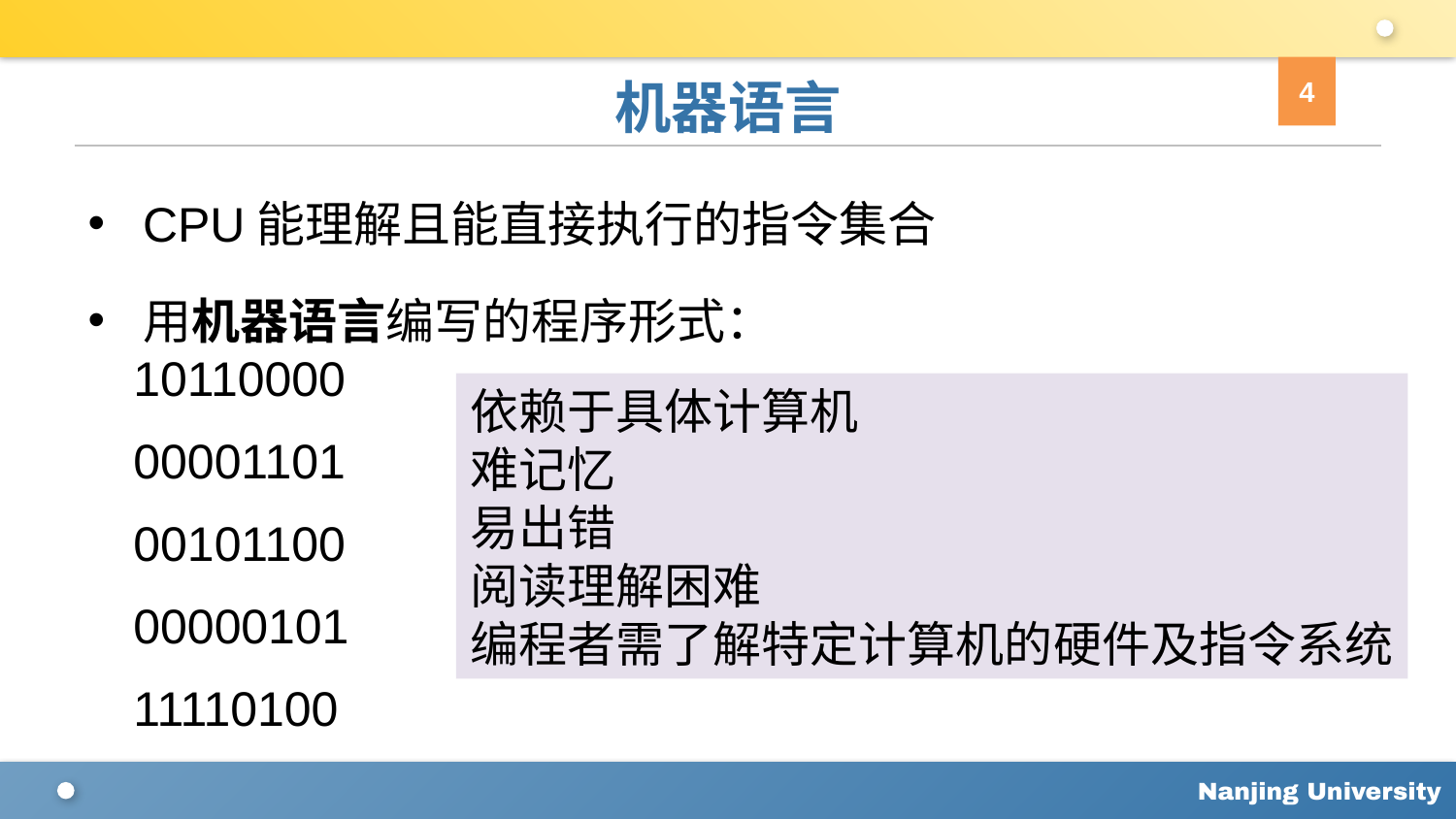

4
# 机器语言
CPU能理解且能直接执行的指令集合
用机器语言编写的程序形式：
10110000
00001101
00101100
00000101
11110100
依赖于具体计算机
难记忆
易出错
阅读理解困难
编程者需了解特定计算机的硬件及指令系统
能由计算机直接执行
占存储空间小
执行速度快